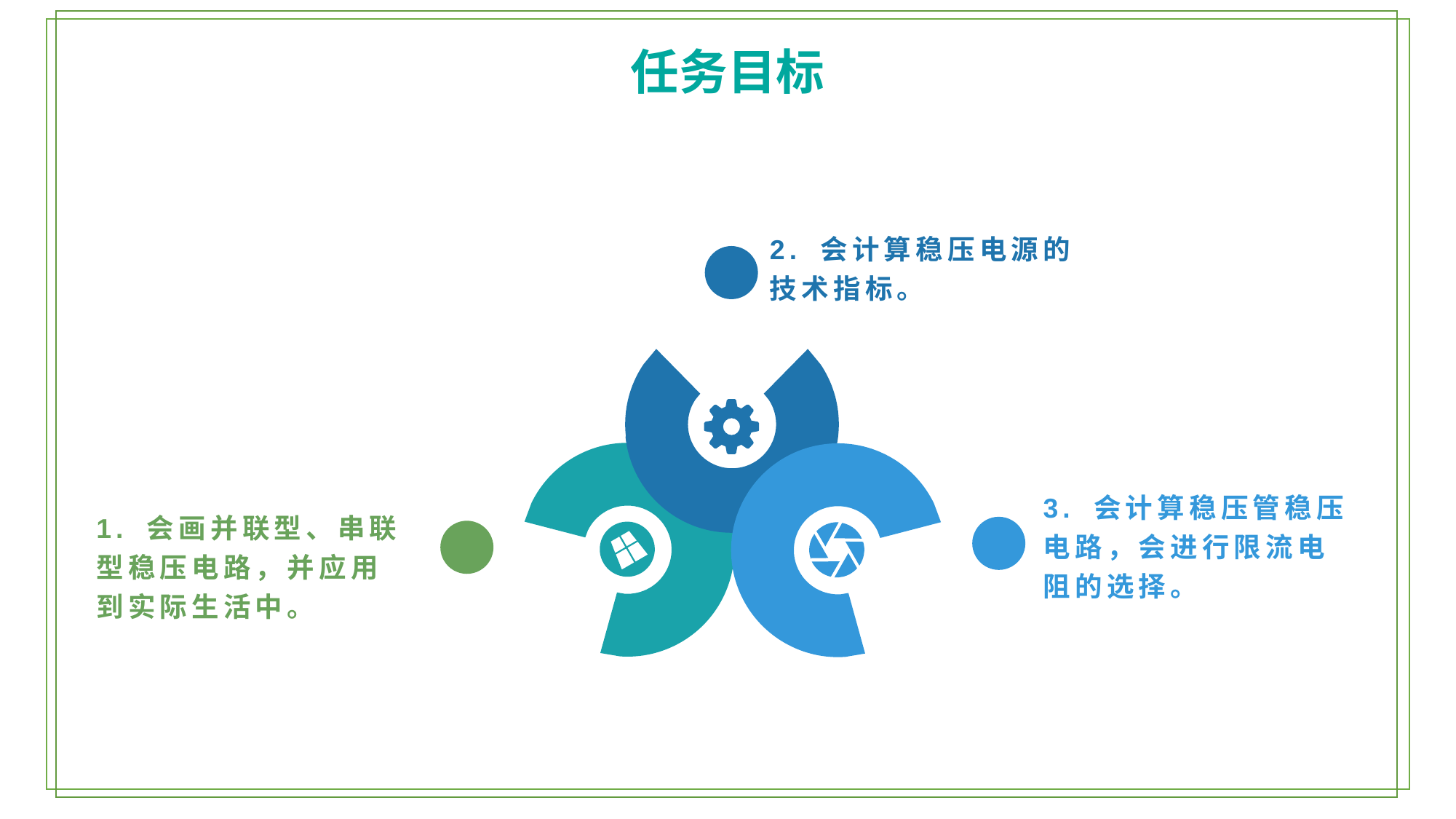

任务目标
2. 会计算稳压电源的技术指标。

1. 会画并联型、串联型稳压电路，并应用到实际生活中。
3. 会计算稳压管稳压电路，会进行限流电阻的选择。